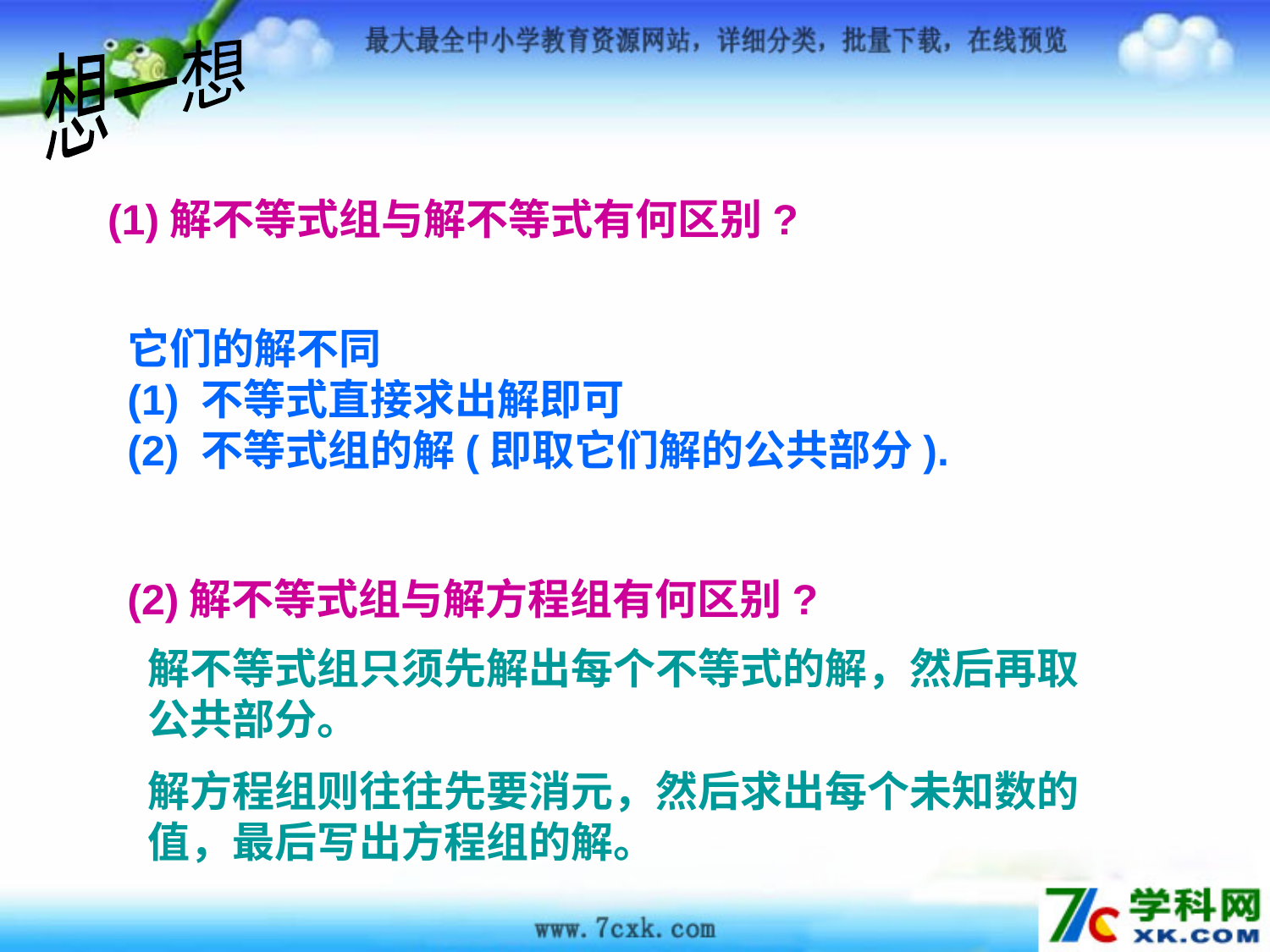

想一想
(1)解不等式组与解不等式有何区别?
它们的解不同
(1) 不等式直接求出解即可
(2) 不等式组的解(即取它们解的公共部分).
(2)解不等式组与解方程组有何区别?
解不等式组只须先解出每个不等式的解，然后再取公共部分。
解方程组则往往先要消元，然后求出每个未知数的值，最后写出方程组的解。